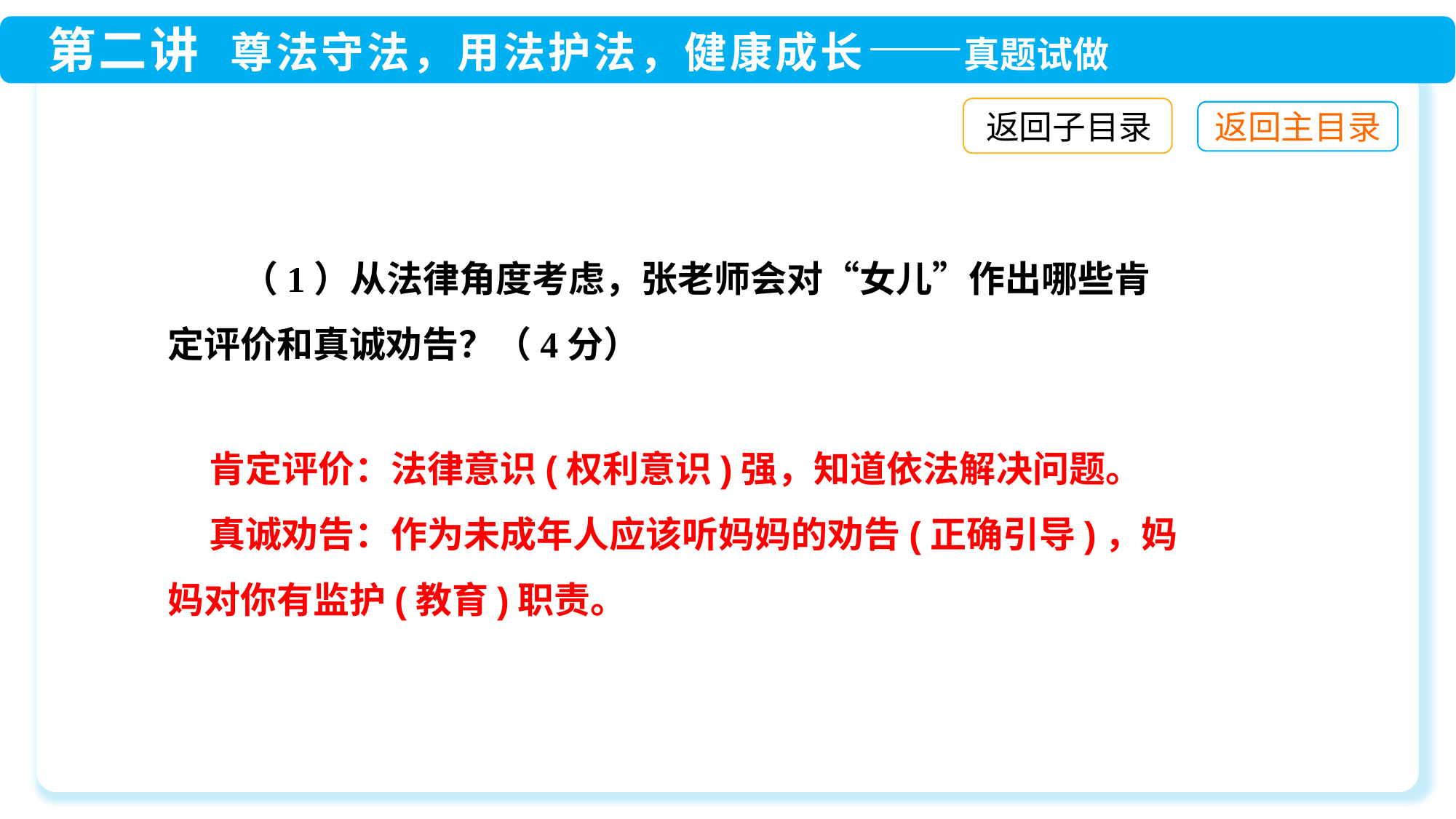

返回子目录

        （1）从法律角度考虑，张老师会对“女儿”作出哪些肯定评价和真诚劝告？（4分）
    肯定评价：法律意识(权利意识)强，知道依法解决问题。
    真诚劝告：作为未成年人应该听妈妈的劝告(正确引导)，妈妈对你有监护(教育)职责。